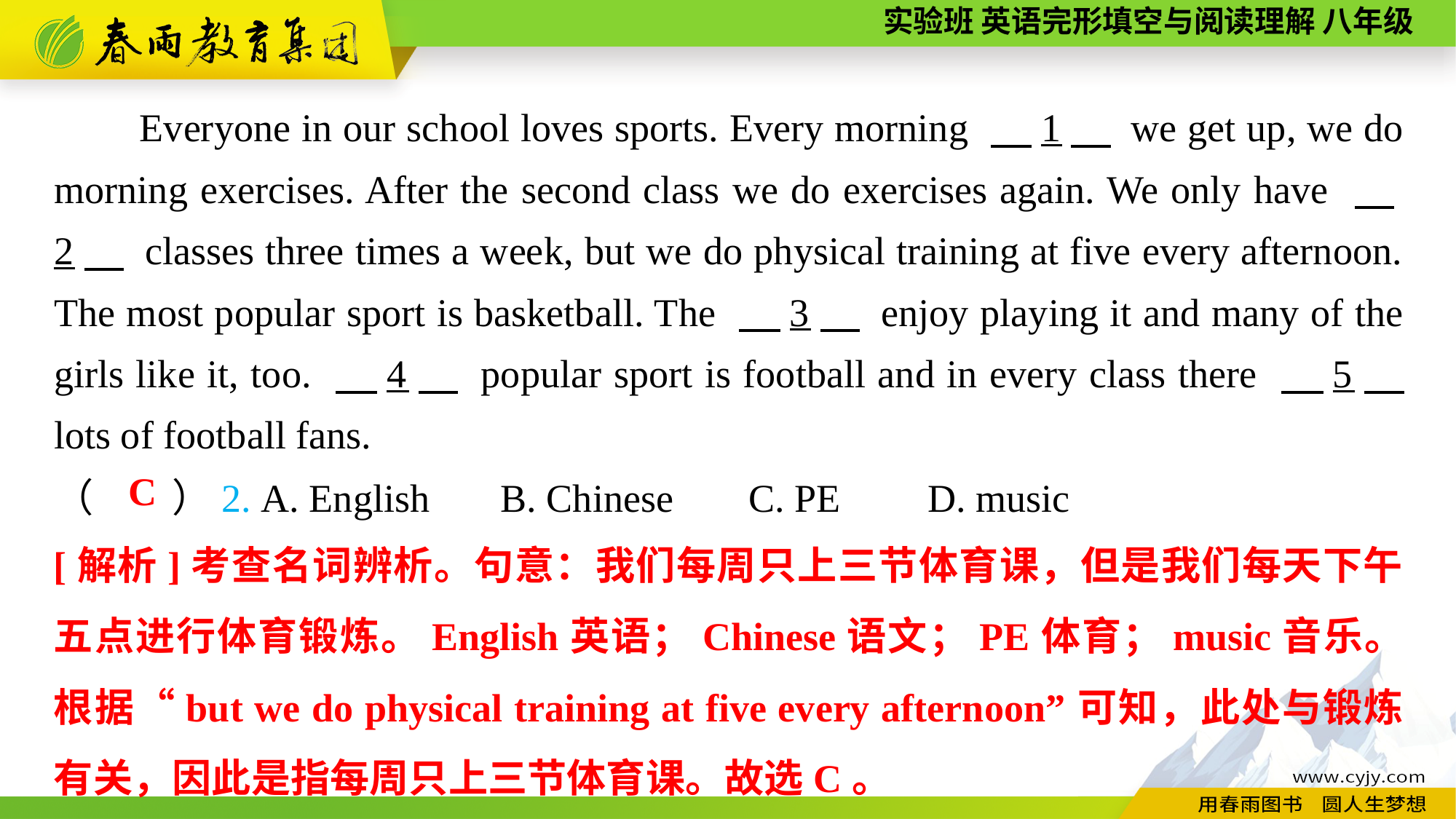

Everyone in our school loves sports. Every morning 　1　 we get up, we do morning exercises. After the second class we do exercises again. We only have 　2　 classes three times a week, but we do physical training at five every afternoon. The most popular sport is basketball. The 　3　 enjoy playing it and many of the girls like it, too. 　4　 popular sport is football and in every class there 　5　 lots of football fans.
（　　）2. A. English	 B. Chinese	    C. PE	D. music
C
[解析]考查名词辨析。句意：我们每周只上三节体育课，但是我们每天下午五点进行体育锻炼。English英语；Chinese语文；PE体育；music音乐。根据“but we do physical training at five every afternoon”可知，此处与锻炼有关，因此是指每周只上三节体育课。故选C。